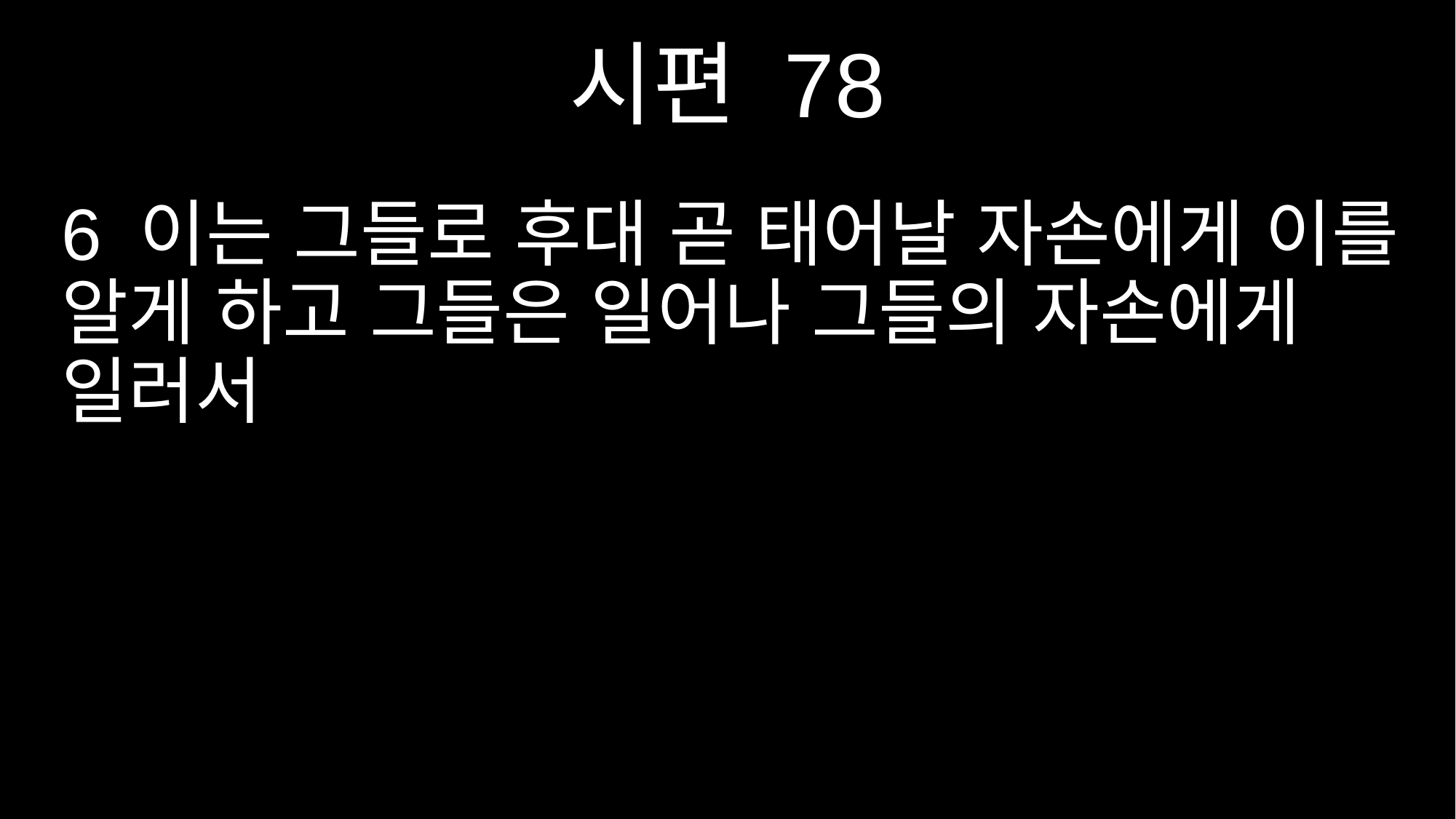

시편 78
6 이는 그들로 후대 곧 태어날 자손에게 이를 알게 하고 그들은 일어나 그들의 자손에게 일러서